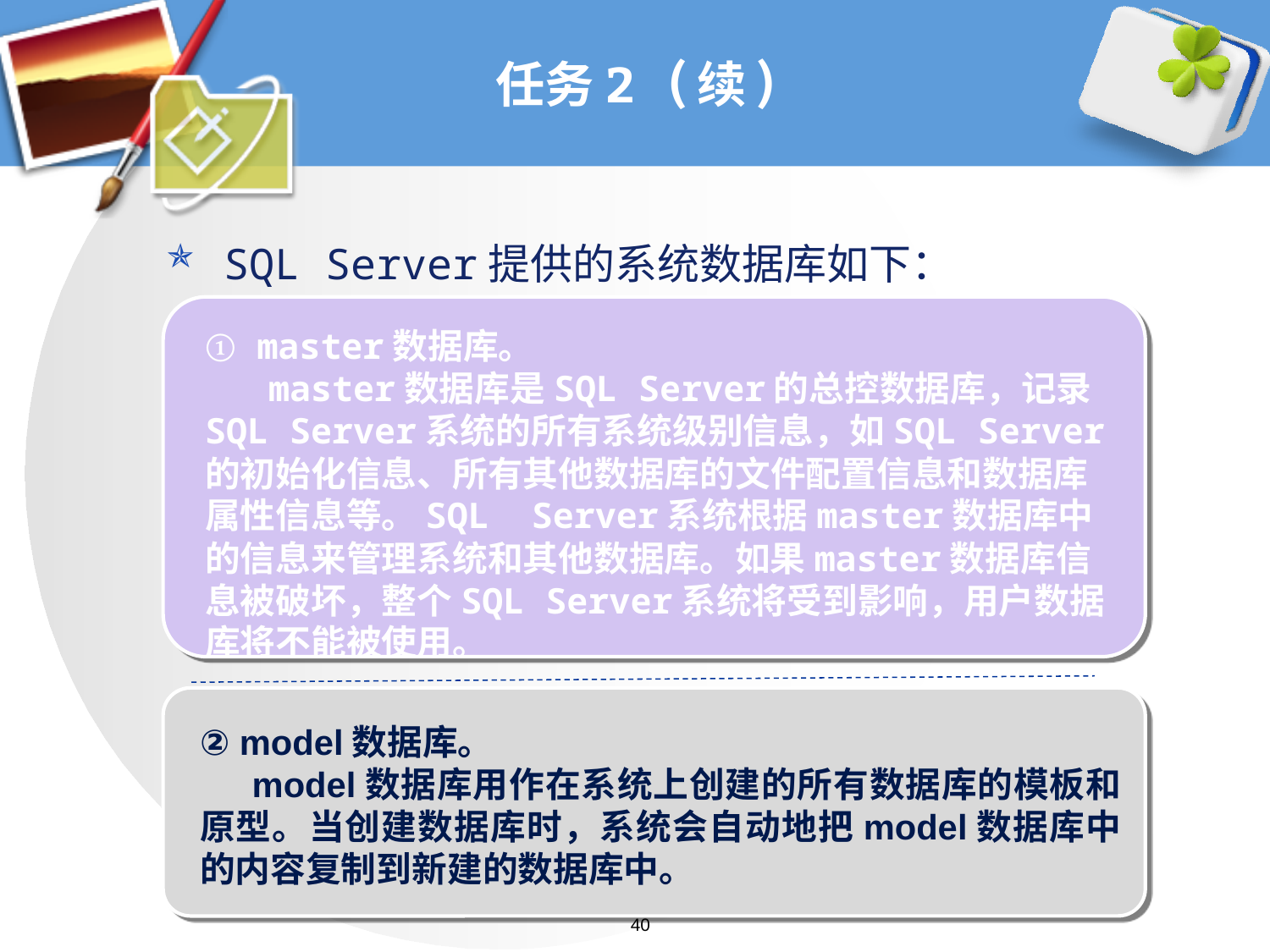

# 任务2    (续)
SQL Server提供的系统数据库如下：

① master数据库。
   master数据库是SQL Server的总控数据库，记录SQL Server系统的所有系统级别信息，如SQL Server的初始化信息、所有其他数据库的文件配置信息和数据库属性信息等。SQL  Server系统根据master数据库中的信息来管理系统和其他数据库。如果master数据库信息被破坏，整个SQL Server系统将受到影响，用户数据库将不能被使用。

② model数据库。
     model数据库用作在系统上创建的所有数据库的模板和原型。当创建数据库时，系统会自动地把model数据库中的内容复制到新建的数据库中。
40